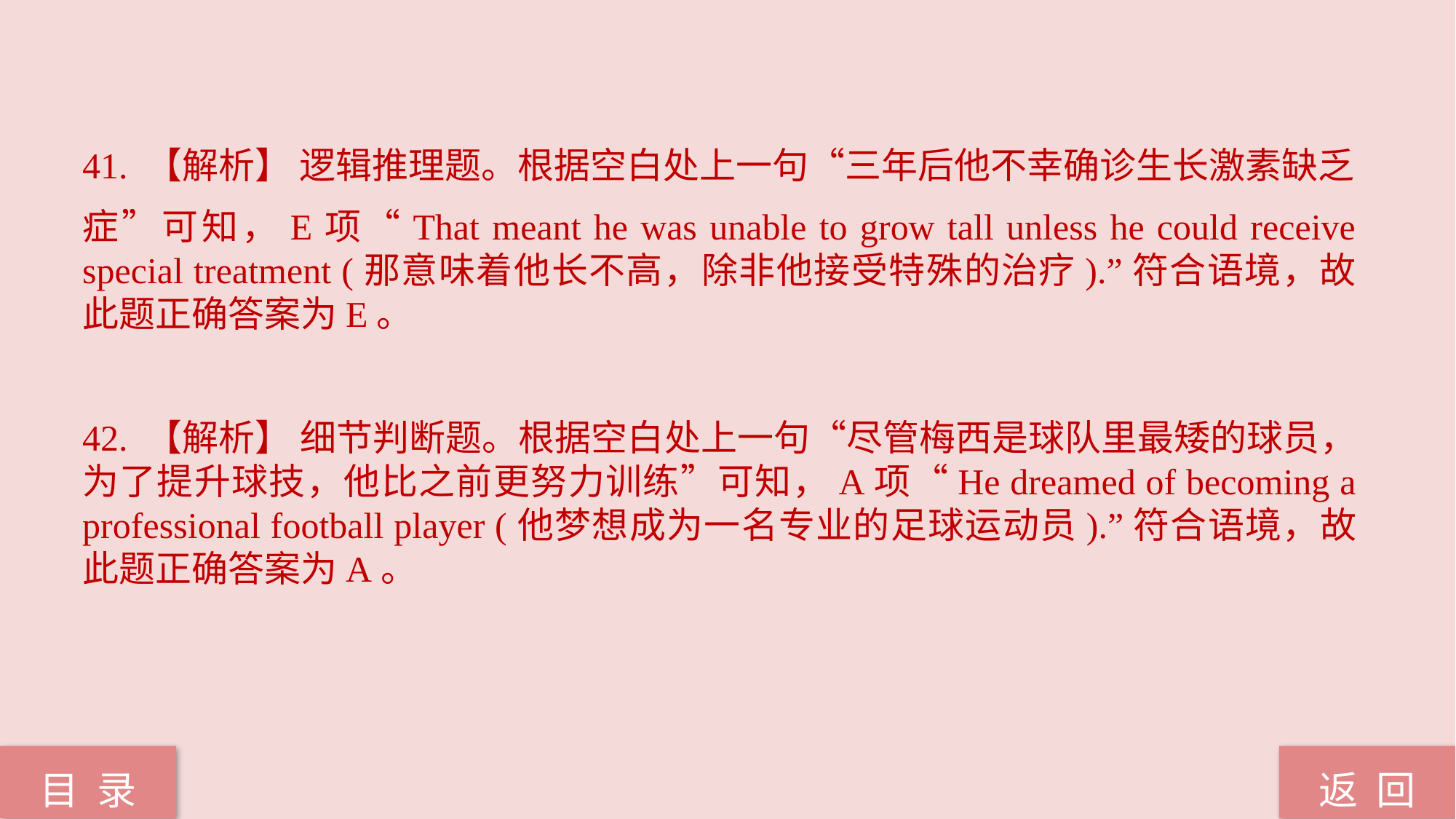

41. 【解析】 逻辑推理题。根据空白处上一句“三年后他不幸确诊生长激素缺乏
症”可知，E项“That meant he was unable to grow tall unless he could receive special treatment (那意味着他长不高，除非他接受特殊的治疗).”符合语境，故此题正确答案为E。

42. 【解析】 细节判断题。根据空白处上一句“尽管梅西是球队里最矮的球员，为了提升球技，他比之前更努力训练”可知，A项“He dreamed of becoming a professional football player (他梦想成为一名专业的足球运动员).”符合语境，故此题正确答案为A。
返  回